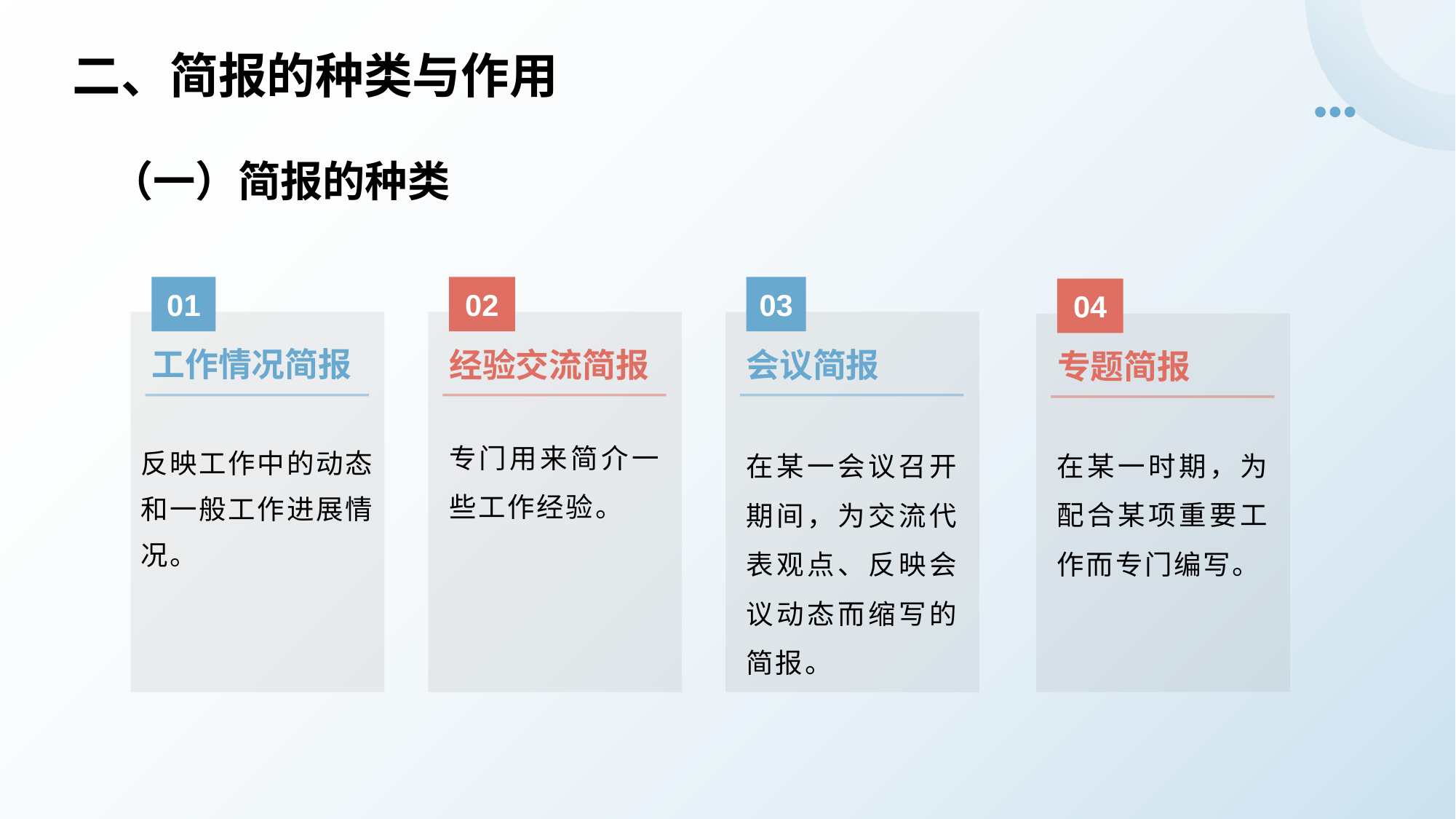

# 二、简报的种类与作用
（一）简报的种类
01
02
03
04
反映工作中的动态和一般工作进展情况。

工作情况简报
经验交流简报
会议简报
专题简报
专门用来简介一些工作经验。
在某一时期，为配合某项重要工作而专门编写。
在某一会议召开期间，为交流代表观点、反映会议动态而缩写的简报。